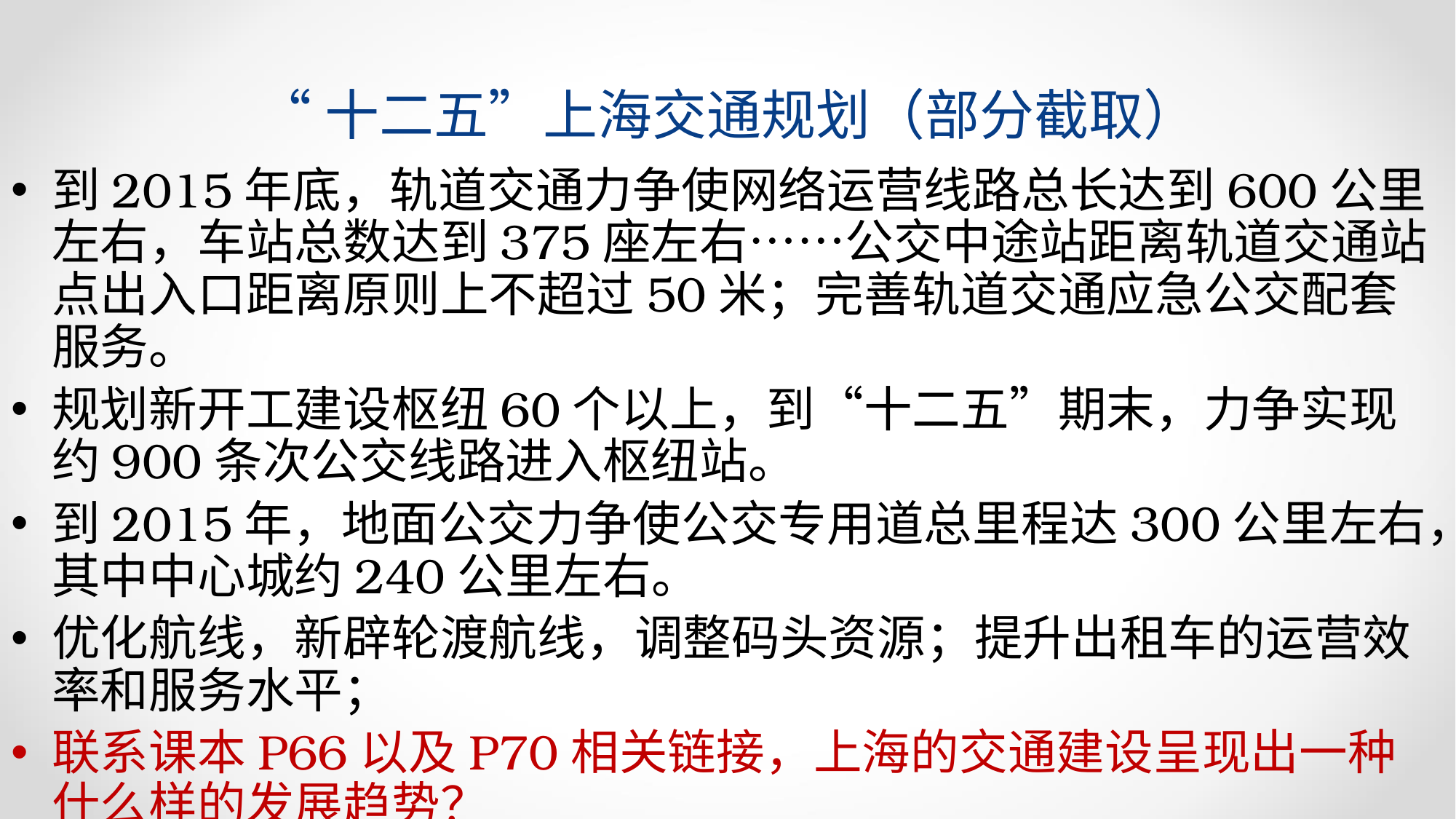

# “十二五”上海交通规划（部分截取）
到2015年底，轨道交通力争使网络运营线路总长达到600公里左右，车站总数达到375座左右……公交中途站距离轨道交通站点出入口距离原则上不超过50米；完善轨道交通应急公交配套服务。
规划新开工建设枢纽60个以上，到“十二五”期末，力争实现约900条次公交线路进入枢纽站。
到2015年，地面公交力争使公交专用道总里程达300公里左右，其中中心城约240公里左右。
优化航线，新辟轮渡航线，调整码头资源；提升出租车的运营效率和服务水平；
联系课本P66以及P70相关链接，上海的交通建设呈现出一种什么样的发展趋势？